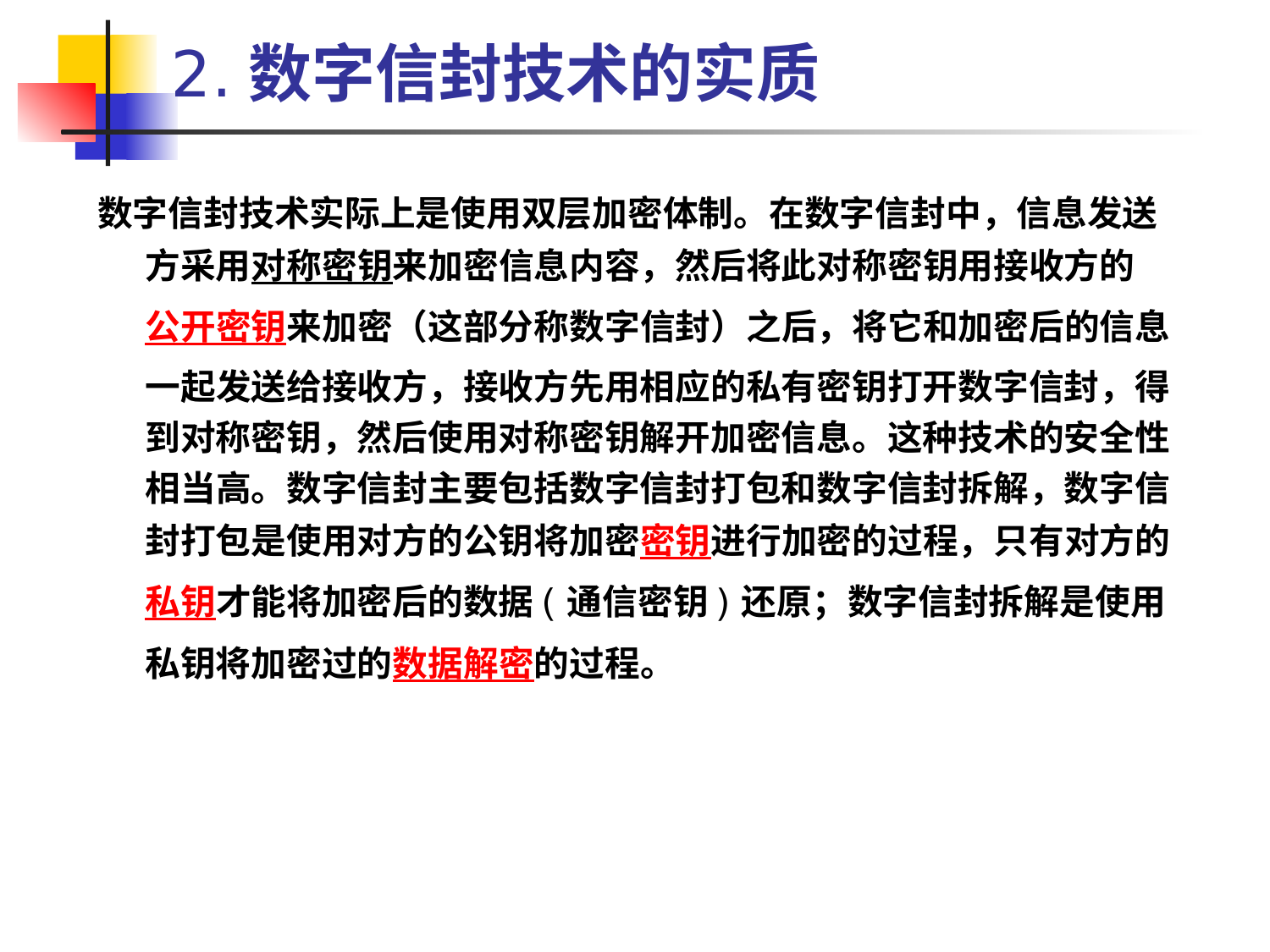

# 2.数字信封技术的实质
数字信封技术实际上是使用双层加密体制。在数字信封中，信息发送方采用对称密钥来加密信息内容，然后将此对称密钥用接收方的公开密钥来加密（这部分称数字信封）之后，将它和加密后的信息一起发送给接收方，接收方先用相应的私有密钥打开数字信封，得到对称密钥，然后使用对称密钥解开加密信息。这种技术的安全性相当高。数字信封主要包括数字信封打包和数字信封拆解，数字信封打包是使用对方的公钥将加密密钥进行加密的过程，只有对方的私钥才能将加密后的数据(通信密钥)还原；数字信封拆解是使用私钥将加密过的数据解密的过程。

36